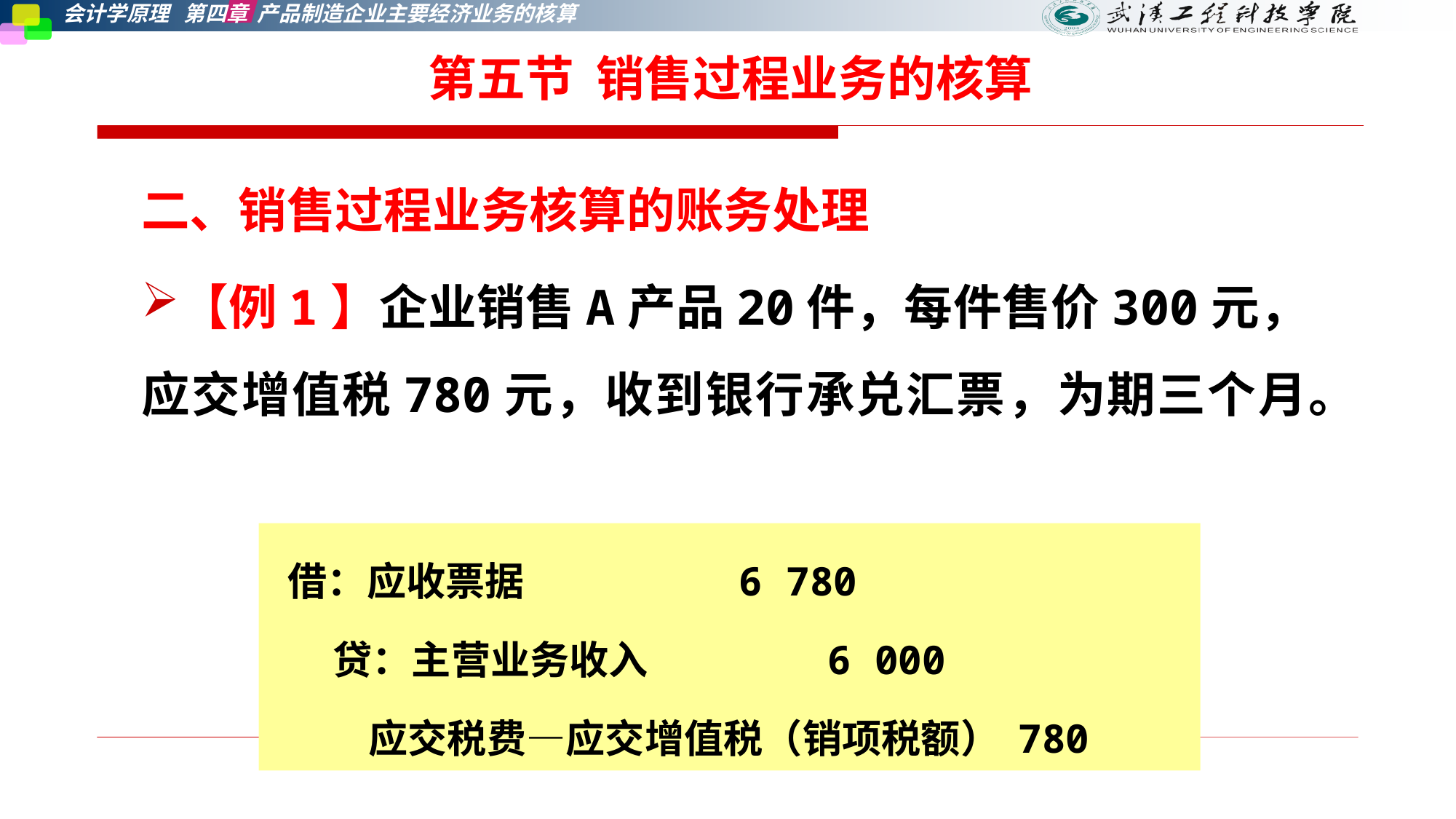

第五节  销售过程业务的核算
二、销售过程业务核算的账务处理
【例1】企业销售A产品20件，每件售价300元，应交增值税780元，收到银行承兑汇票，为期三个月。
借：应收票据                       6 780
    贷：主营业务收入                   6 000
        应交税费—应交增值税（销项税额） 780